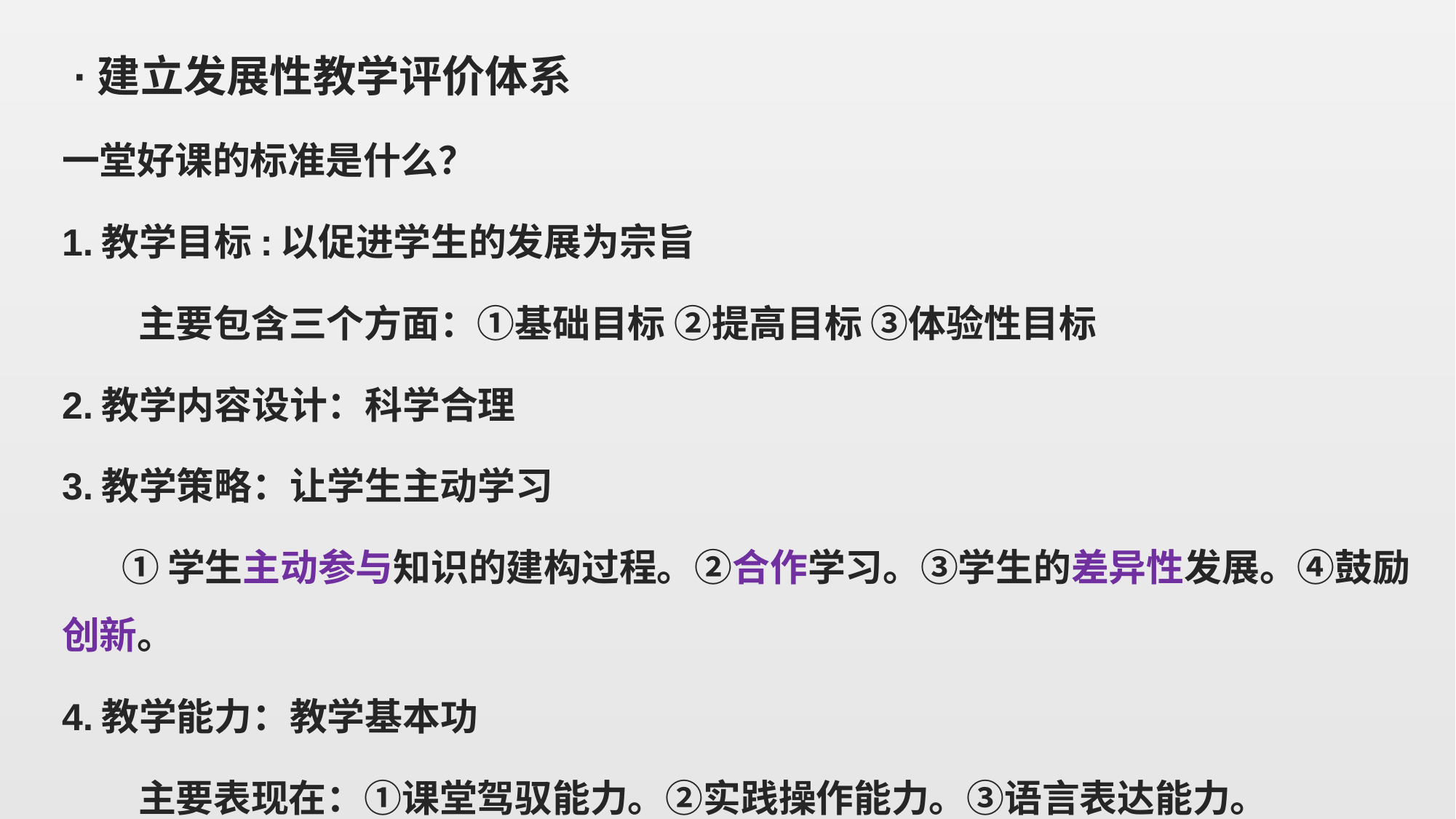

·建立发展性教学评价体系
一堂好课的标准是什么？
1.教学目标:以促进学生的发展为宗旨
        主要包含三个方面：①基础目标 ②提高目标 ③体验性目标
2.教学内容设计：科学合理
3.教学策略：让学生主动学习
       ①学生主动参与知识的建构过程。②合作学习。③学生的差异性发展。④鼓励创新。
4.教学能力：教学基本功
        主要表现在：①课堂驾驭能力。②实践操作能力。③语言表达能力。